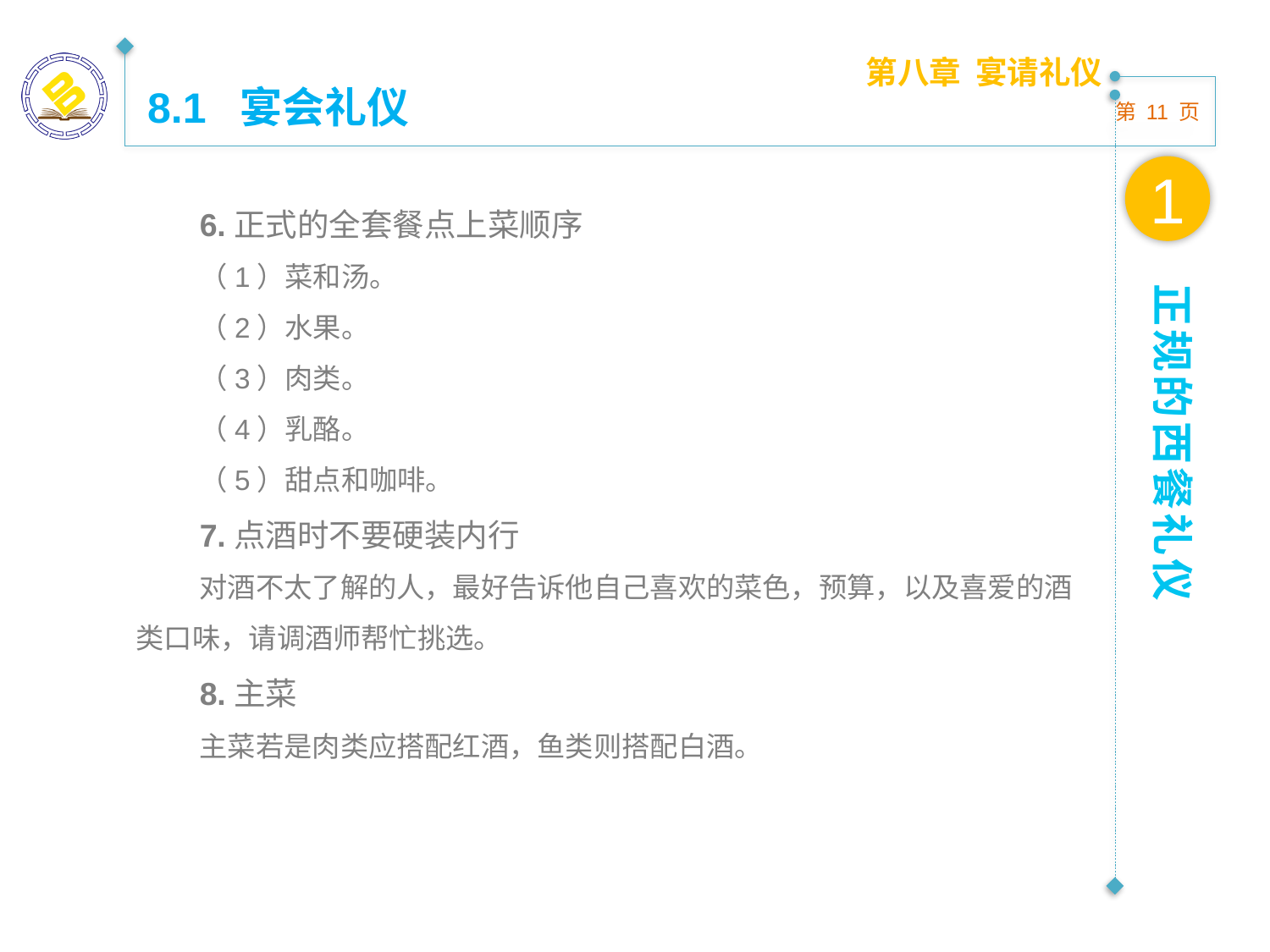

第八章  宴请礼仪
8.1  宴会礼仪
1
6.正式的全套餐点上菜顺序
（1）菜和汤。
（2）水果。
（3）肉类。
（4）乳酪。
（5）甜点和咖啡。
7.点酒时不要硬装内行
对酒不太了解的人，最好告诉他自己喜欢的菜色，预算，以及喜爱的酒类口味，请调酒师帮忙挑选。
8.主菜
主菜若是肉类应搭配红酒，鱼类则搭配白酒。
正规的西餐礼仪